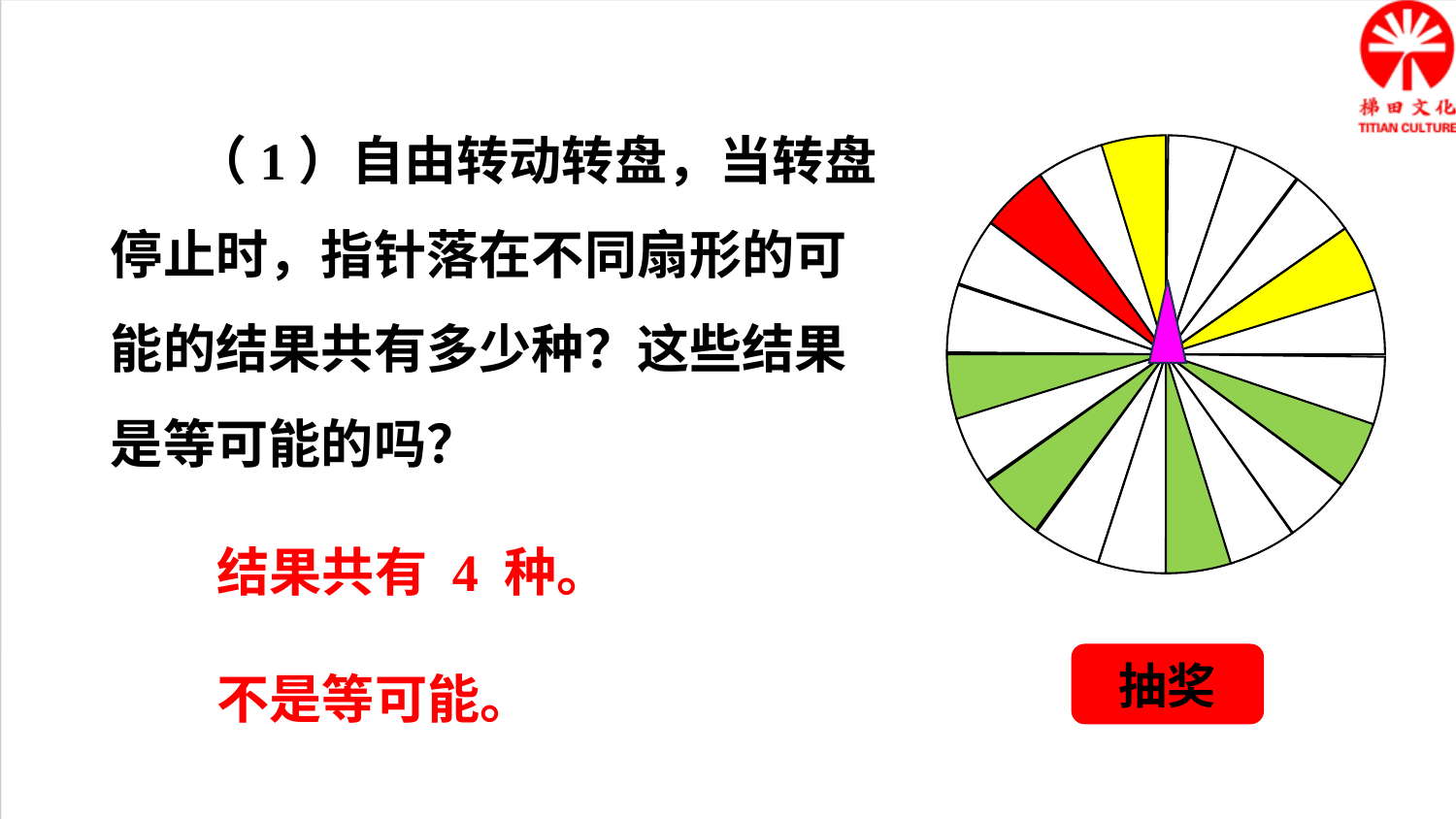

（1）自由转动转盘，当转盘停止时，指针落在不同扇形的可能的结果共有多少种？这些结果是等可能的吗？

结果共有 4 种。
不是等可能。
抽奖